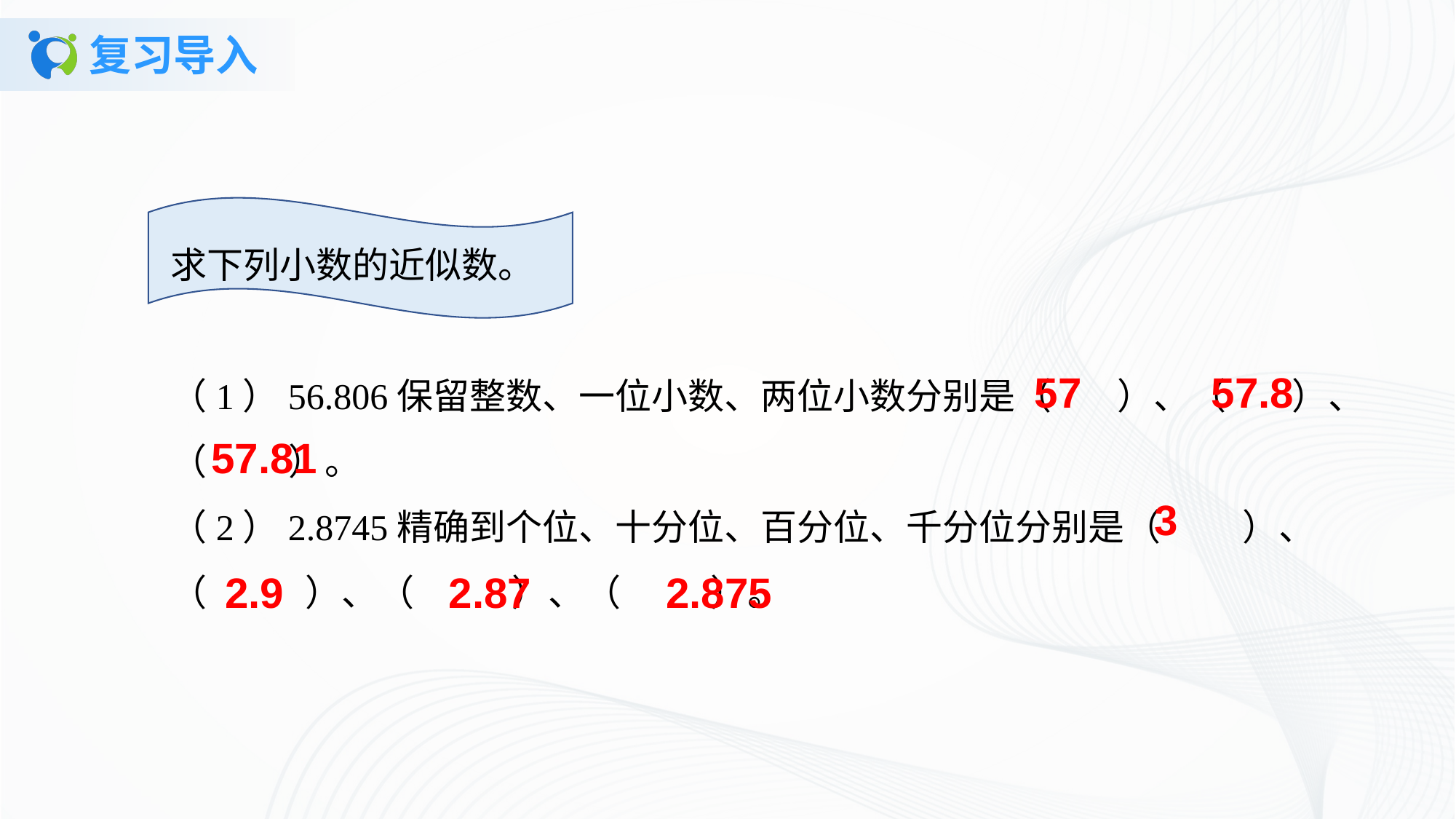

# 复习导入

求下列小数的近似数。
（1）56.806保留整数、一位小数、两位小数分别是（        ）、（        ）、（          ）。（2）2.8745精确到个位、十分位、百分位、千分位分别是（          ）、（            ）、（            ）、（           ）。

57
57.8
57.81
3
2.9
2.87
2.875